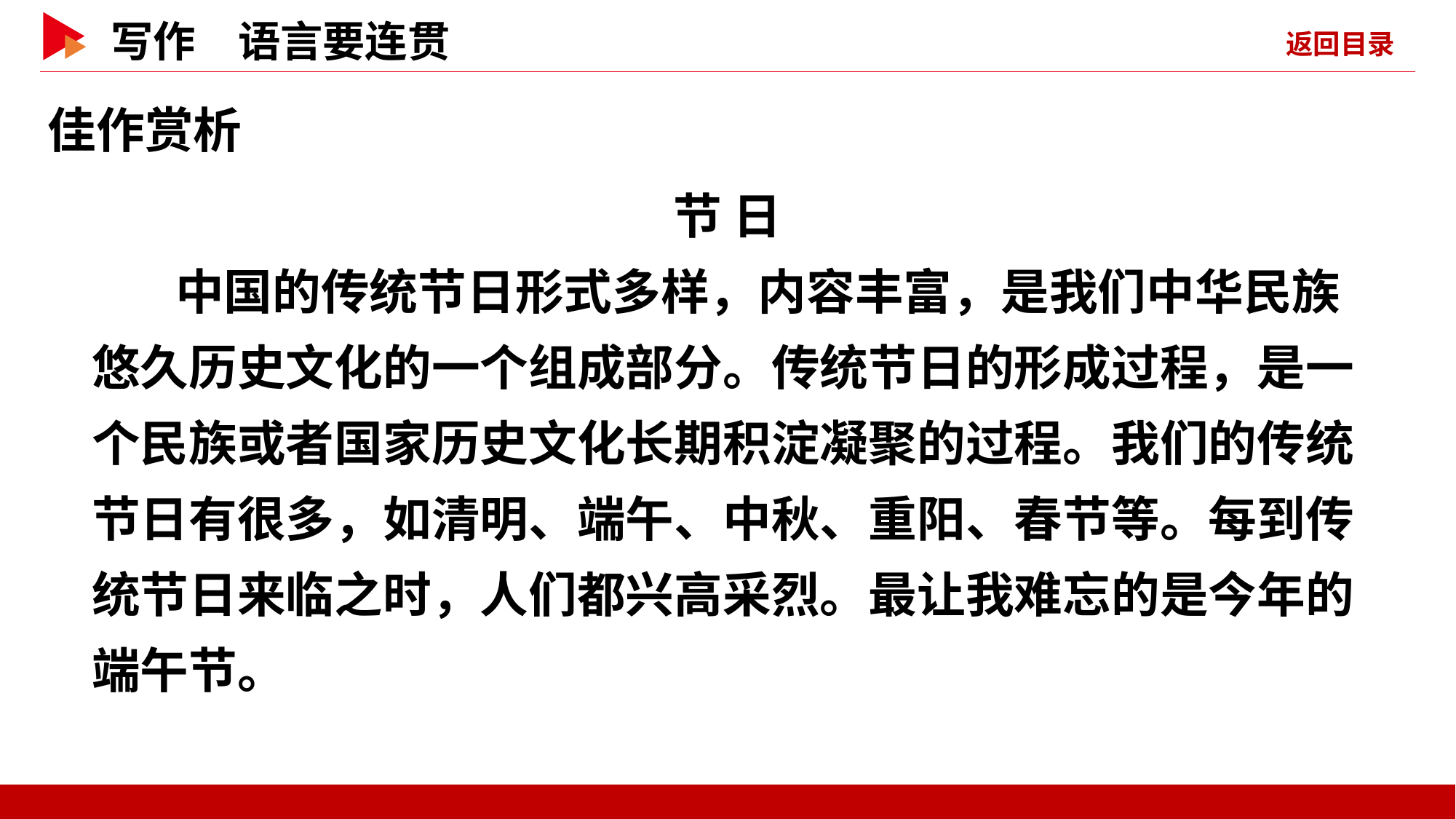

佳作赏析
节 日
中国的传统节日形式多样，内容丰富，是我们中华民族悠久历史文化的一个组成部分。传统节日的形成过程，是一个民族或者国家历史文化长期积淀凝聚的过程。我们的传统节日有很多，如清明、端午、中秋、重阳、春节等。每到传统节日来临之时，人们都兴高采烈。最让我难忘的是今年的端午节。